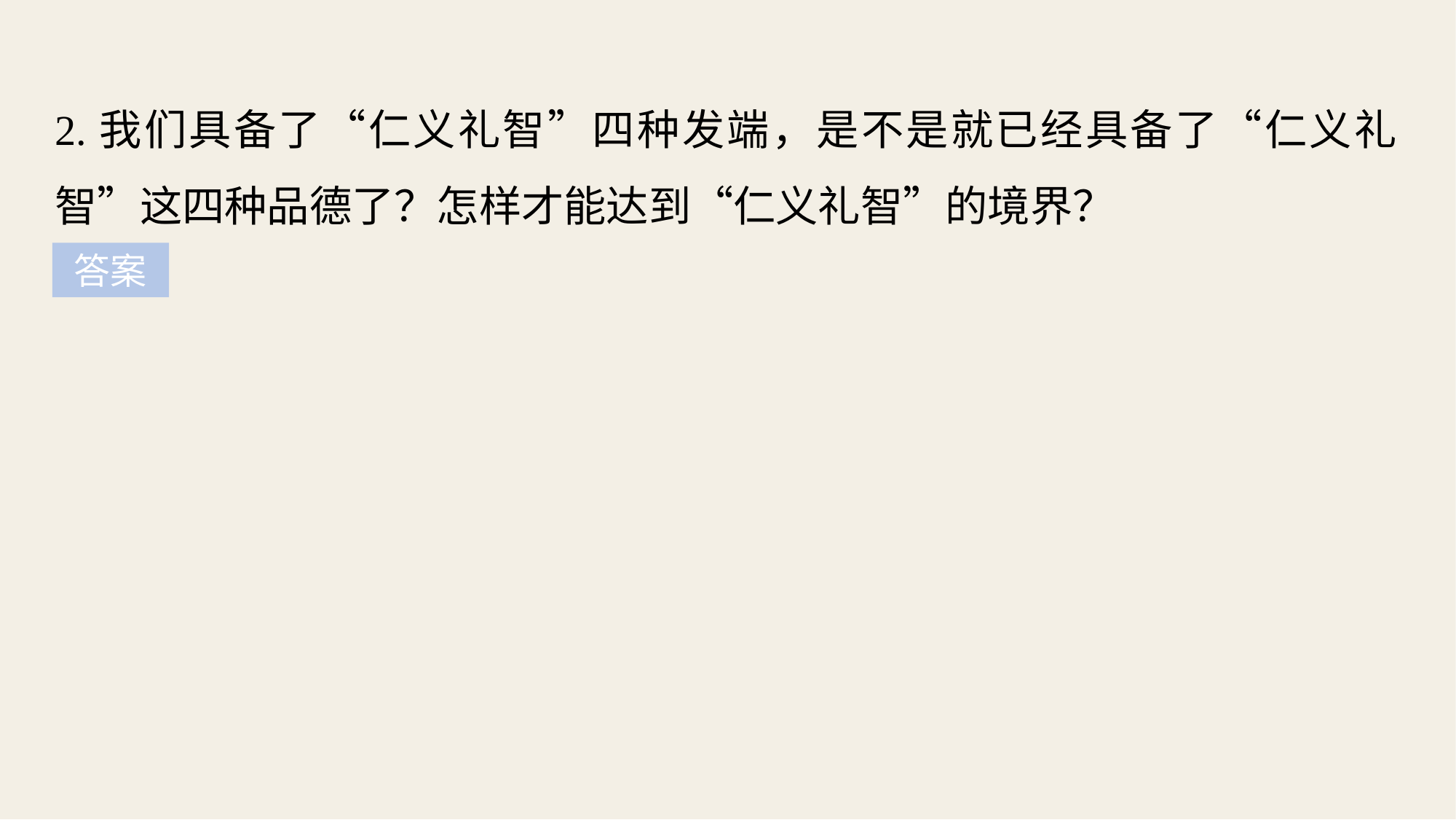

2.我们具备了“仁义礼智”四种发端，是不是就已经具备了“仁义礼智”这四种品德了？怎样才能达到“仁义礼智”的境界？
答案